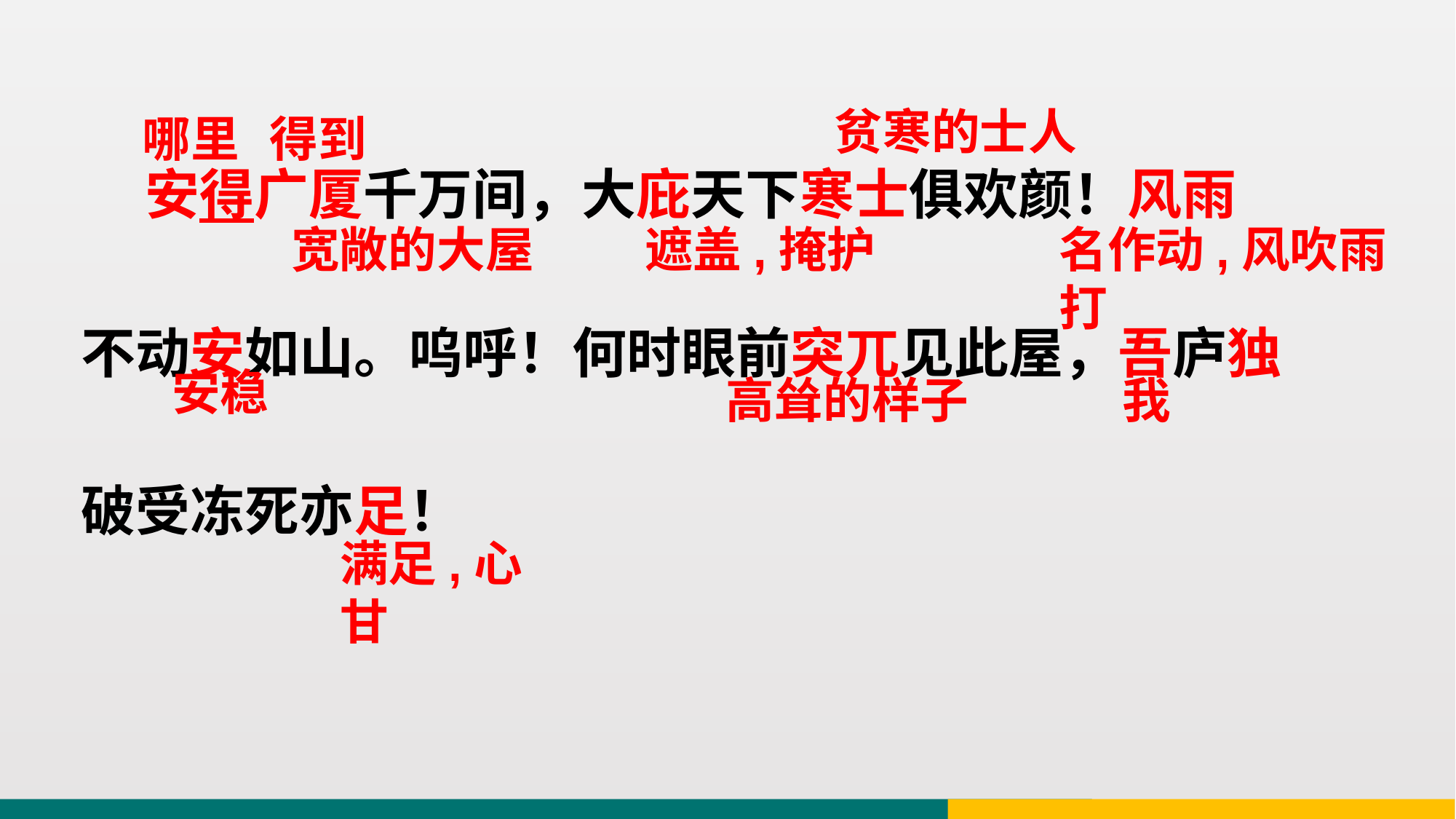

贫寒的士人
哪里
得到
    安得广厦千万间，大庇天下寒士俱欢颜！风雨

不动安如山。呜呼！何时眼前突兀见此屋，吾庐独

破受冻死亦足！
宽敞的大屋
遮盖,掩护
名作动,风吹雨打
安稳
高耸的样子
我
满足,心甘